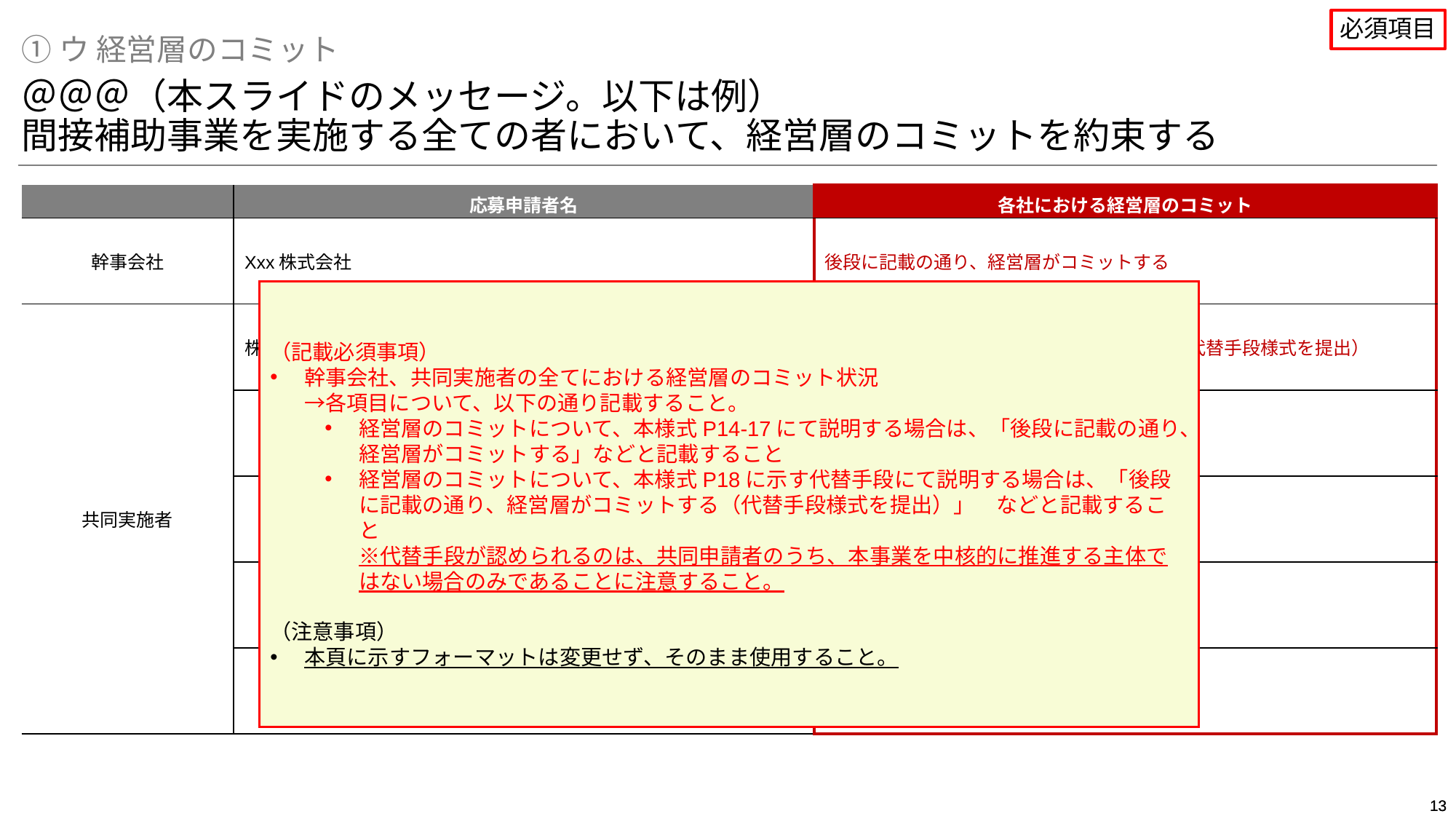

必須項目
①ウ 経営層のコミット
＠＠＠（本スライドのメッセージ。以下は例）
間接補助事業を実施する全ての者において、経営層のコミットを約束する
|  | 応募申請者名 | 各社における経営層のコミット |
| --- | --- | --- |
| 幹事会社 | Xxx株式会社 | 後段に記載の通り、経営層がコミットする |
| 共同実施者 | 株式会社Xx | 後段に記載の通り、経営層がコミットする（代替手段様式を提出） |
|  |  |  |
|  |  |  |
|  |  |  |
|  |  |  |
（記載必須事項）
幹事会社、共同実施者の全てにおける経営層のコミット状況
→各項目について、以下の通り記載すること。
経営層のコミットについて、本様式P14-17にて説明する場合は、「後段に記載の通り、経営層がコミットする」などと記載すること
経営層のコミットについて、本様式P18に示す代替手段にて説明する場合は、「後段に記載の通り、経営層がコミットする（代替手段様式を提出）」　などと記載すること
※代替手段が認められるのは、共同申請者のうち、本事業を中核的に推進する主体ではない場合のみであることに注意すること。

（注意事項）
本頁に示すフォーマットは変更せず、そのまま使用すること。